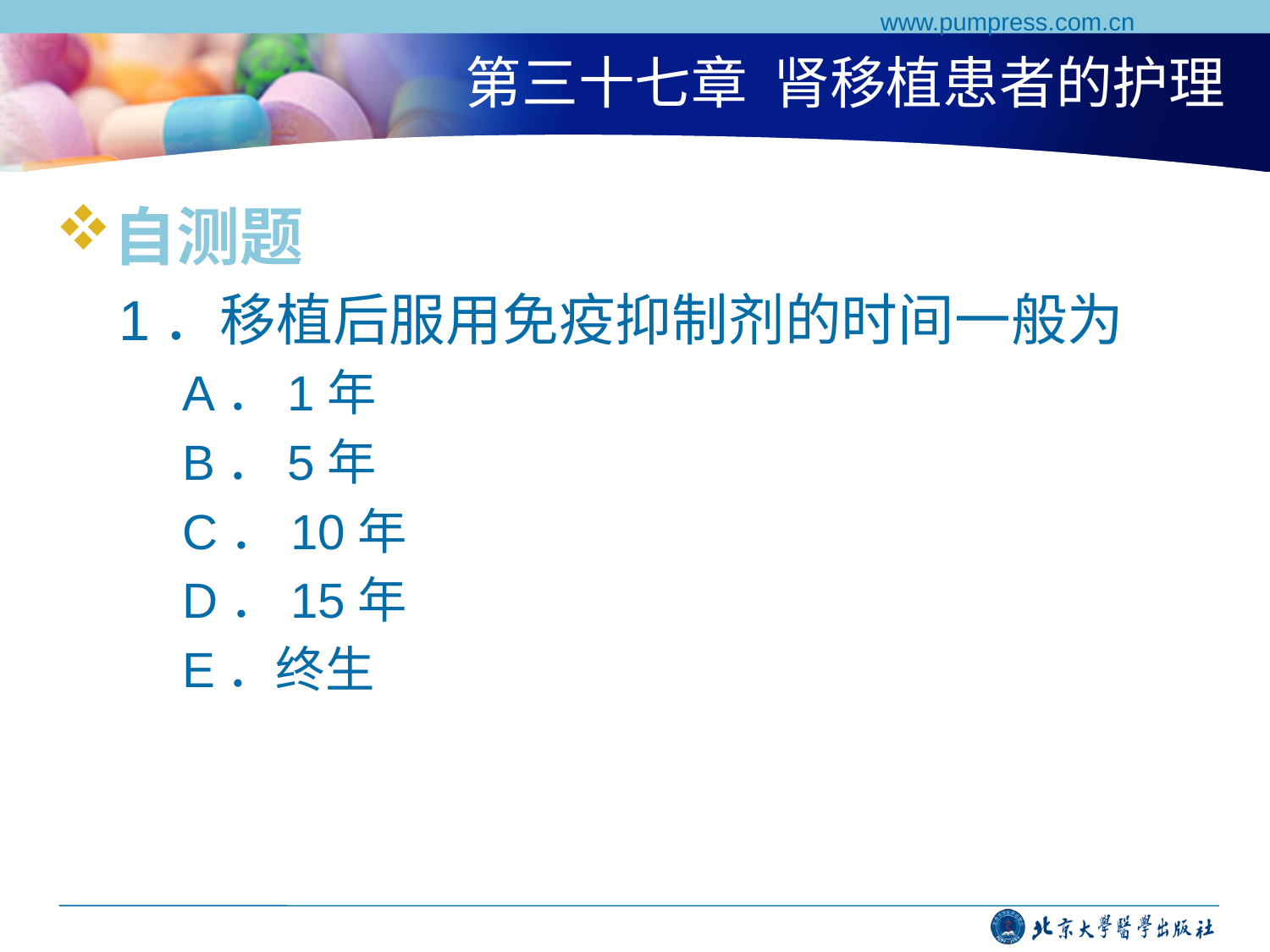

www.pumpress.com.cn
# 第三十七章  肾移植患者的护理
自测题
1．移植后服用免疫抑制剂的时间一般为
A．1年
B．5年
C．10年
D．15年
E．终生